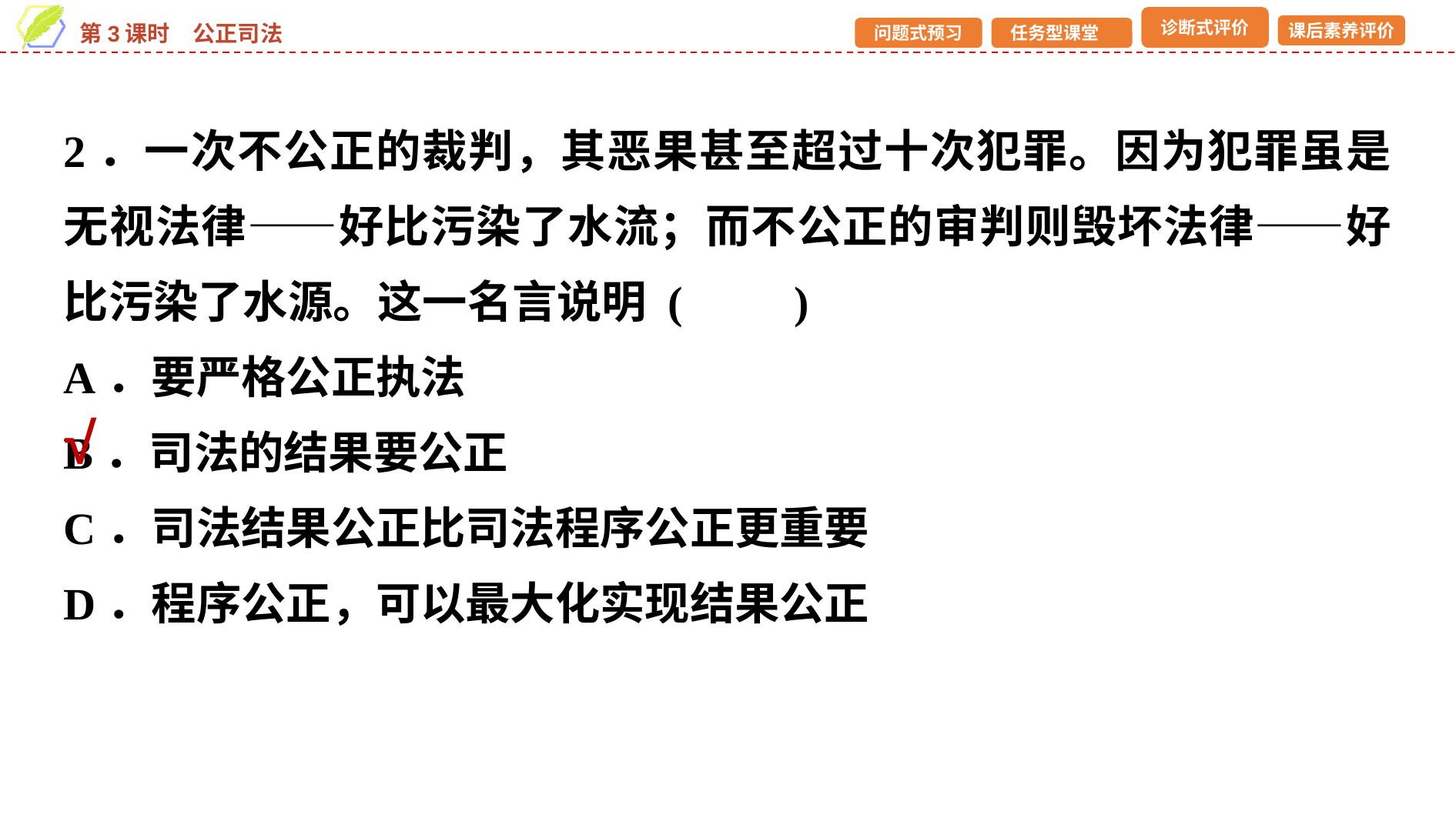

2．一次不公正的裁判，其恶果甚至超过十次犯罪。因为犯罪虽是无视法律——好比污染了水流；而不公正的审判则毁坏法律——好比污染了水源。这一名言说明 (　　)
A．要严格公正执法
B．司法的结果要公正
C．司法结果公正比司法程序公正更重要
D．程序公正，可以最大化实现结果公正
√